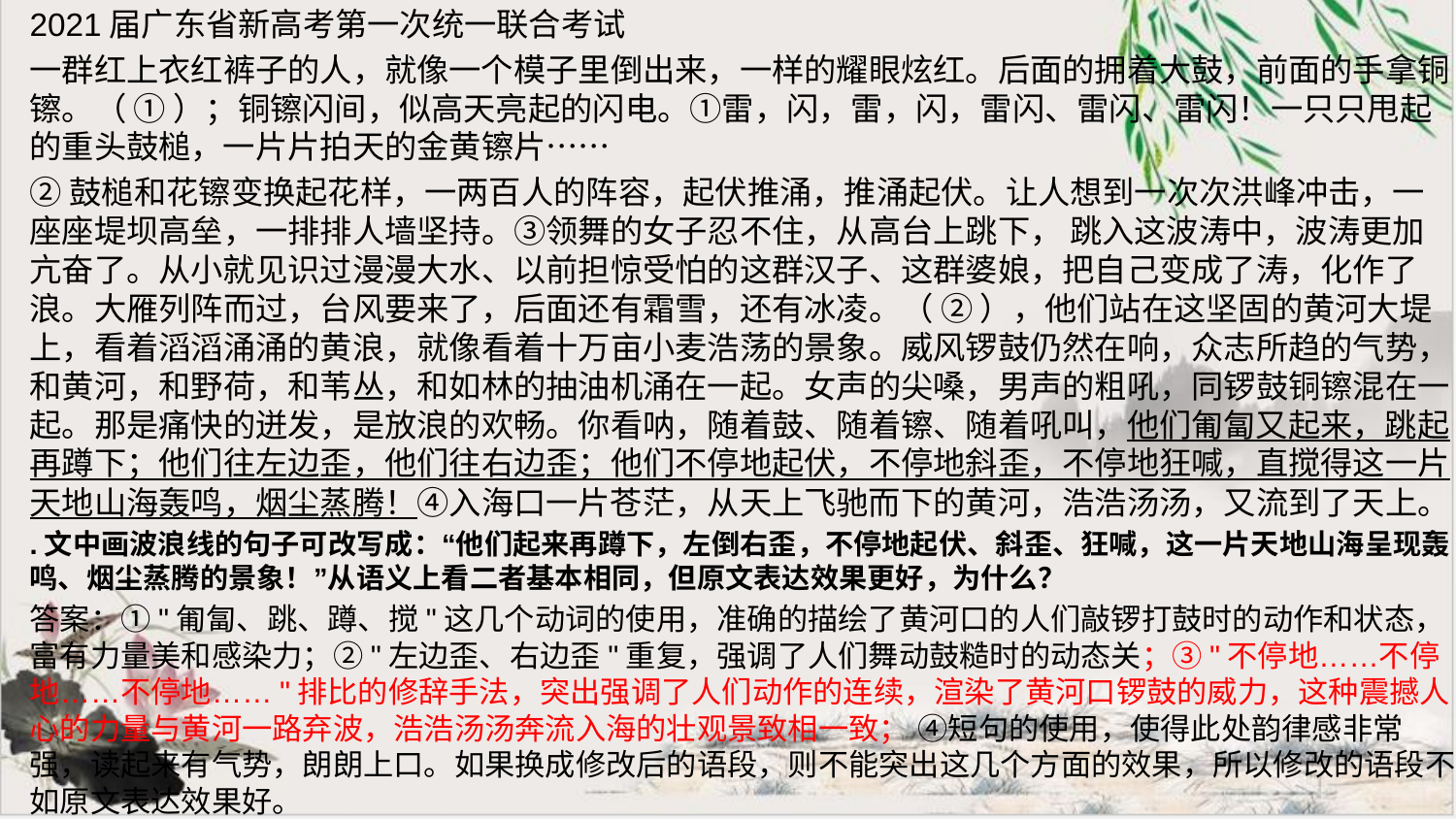

2021届广东省新高考第一次统一联合考试
一群红上衣红裤子的人，就像一个模子里倒出来，一样的耀眼炫红。后面的拥着大鼓，前面的手拿铜镲。（ ① ）；铜镲闪间，似高天亮起的闪电。①雷，闪，雷，闪，雷闪、雷闪、雷闪！一只只甩起的重头鼓槌，一片片拍天的金黄镲片……
②鼓槌和花镲变换起花样，一两百人的阵容，起伏推涌，推涌起伏。让人想到一次次洪峰冲击，一座座堤坝高垒，一排排人墙坚持。③领舞的女子忍不住，从高台上跳下， 跳入这波涛中，波涛更加亢奋了。从小就见识过漫漫大水、以前担惊受怕的这群汉子、这群婆娘，把自己变成了涛，化作了浪。大雁列阵而过，台风要来了，后面还有霜雪，还有冰凌。（ ② ），他们站在这坚固的黄河大堤上，看着滔滔涌涌的黄浪，就像看着十万亩小麦浩荡的景象。威风锣鼓仍然在响，众志所趋的气势，和黄河，和野荷，和苇丛，和如林的抽油机涌在一起。女声的尖嗓，男声的粗吼，同锣鼓铜镲混在一起。那是痛快的迸发，是放浪的欢畅。你看呐，随着鼓、随着镲、随着吼叫，他们匍匐又起来，跳起再蹲下；他们往左边歪，他们往右边歪；他们不停地起伏，不停地斜歪，不停地狂喊，直搅得这一片天地山海轰鸣，烟尘蒸腾！④入海口一片苍茫，从天上飞驰而下的黄河，浩浩汤汤，又流到了天上。
.文中画波浪线的句子可改写成：“他们起来再蹲下，左倒右歪，不停地起伏、斜歪、狂喊，这一片天地山海呈现轰鸣、烟尘蒸腾的景象！”从语义上看二者基本相同，但原文表达效果更好，为什么？
答案：①"匍匐、跳、蹲、搅"这几个动词的使用，准确的描绘了黄河口的人们敲锣打鼓时的动作和状态，富有力量美和感染力；②"左边歪、右边歪"重复，强调了人们舞动鼓糙时的动态关；③"不停地……不停地……不停地……"排比的修辞手法，突出强调了人们动作的连续，渲染了黄河口锣鼓的威力，这种震撼人心的力量与黄河一路弃波，浩浩汤汤奔流入海的壮观景致相一致； ④短句的使用，使得此处韵律感非常强，读起来有气势，朗朗上口。如果换成修改后的语段，则不能突出这几个方面的效果，所以修改的语段不如原文表达效果好。